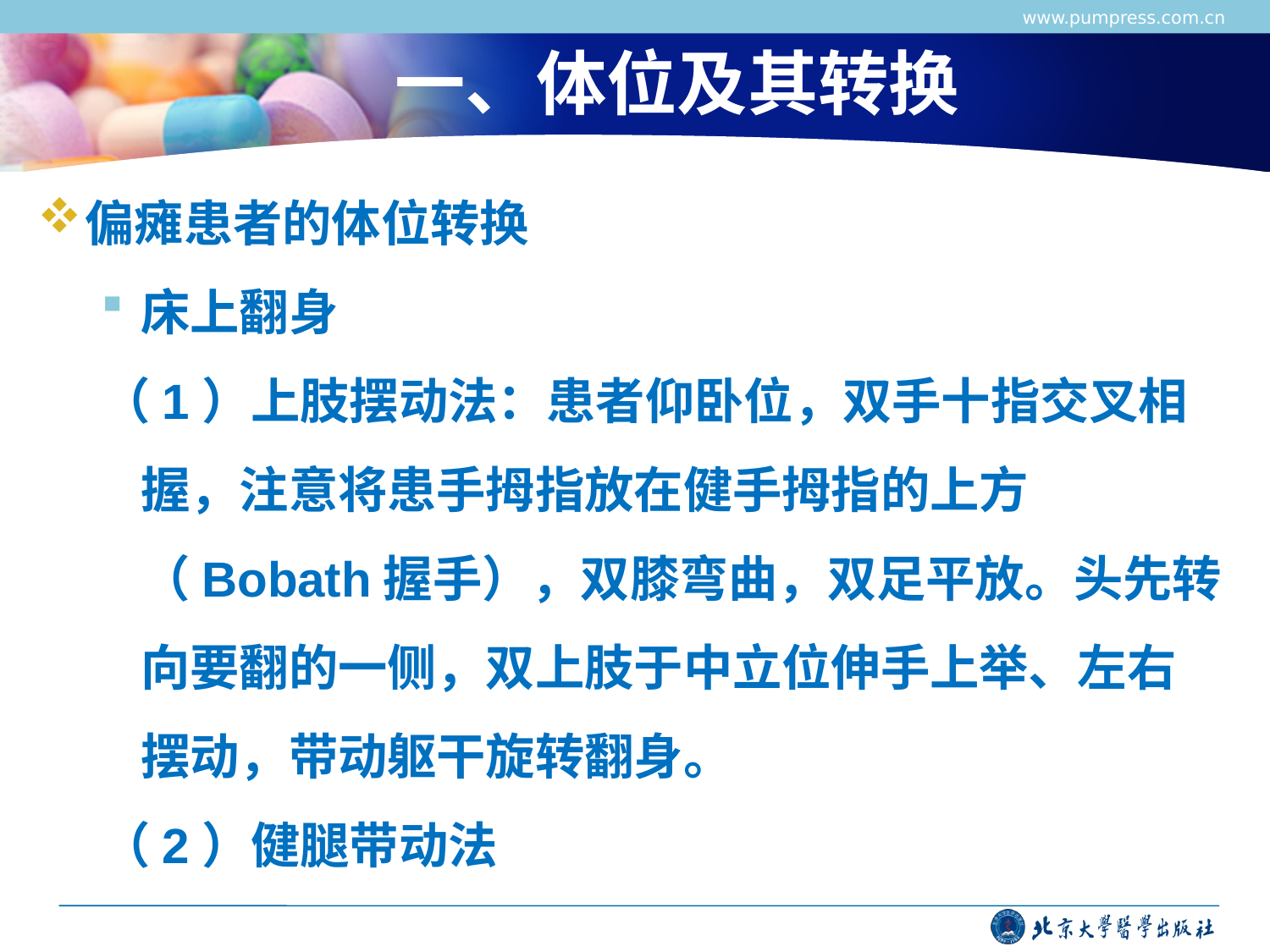

www.pumpress.com.cn
# 一、体位及其转换
偏瘫患者的体位转换
床上翻身
（1）上肢摆动法：患者仰卧位，双手十指交叉相握，注意将患手拇指放在健手拇指的上方（Bobath握手），双膝弯曲，双足平放。头先转向要翻的一侧，双上肢于中立位伸手上举、左右摆动，带动躯干旋转翻身。
（2）健腿带动法